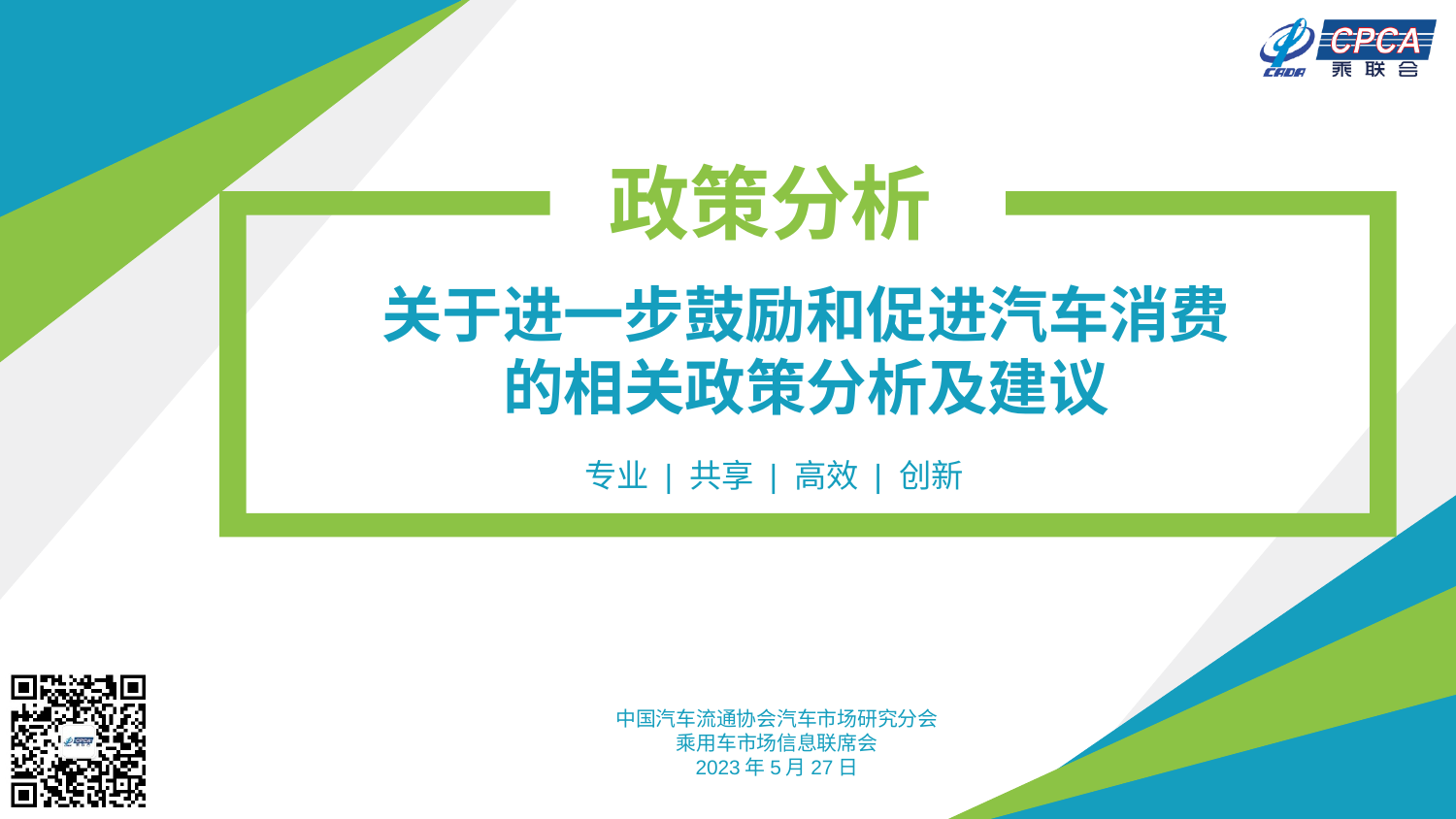

关于进一步鼓励和促进汽车消费
的相关政策分析及建议
中国汽车流通协会汽车市场研究分会
乘用车市场信息联席会
2023年5月27日